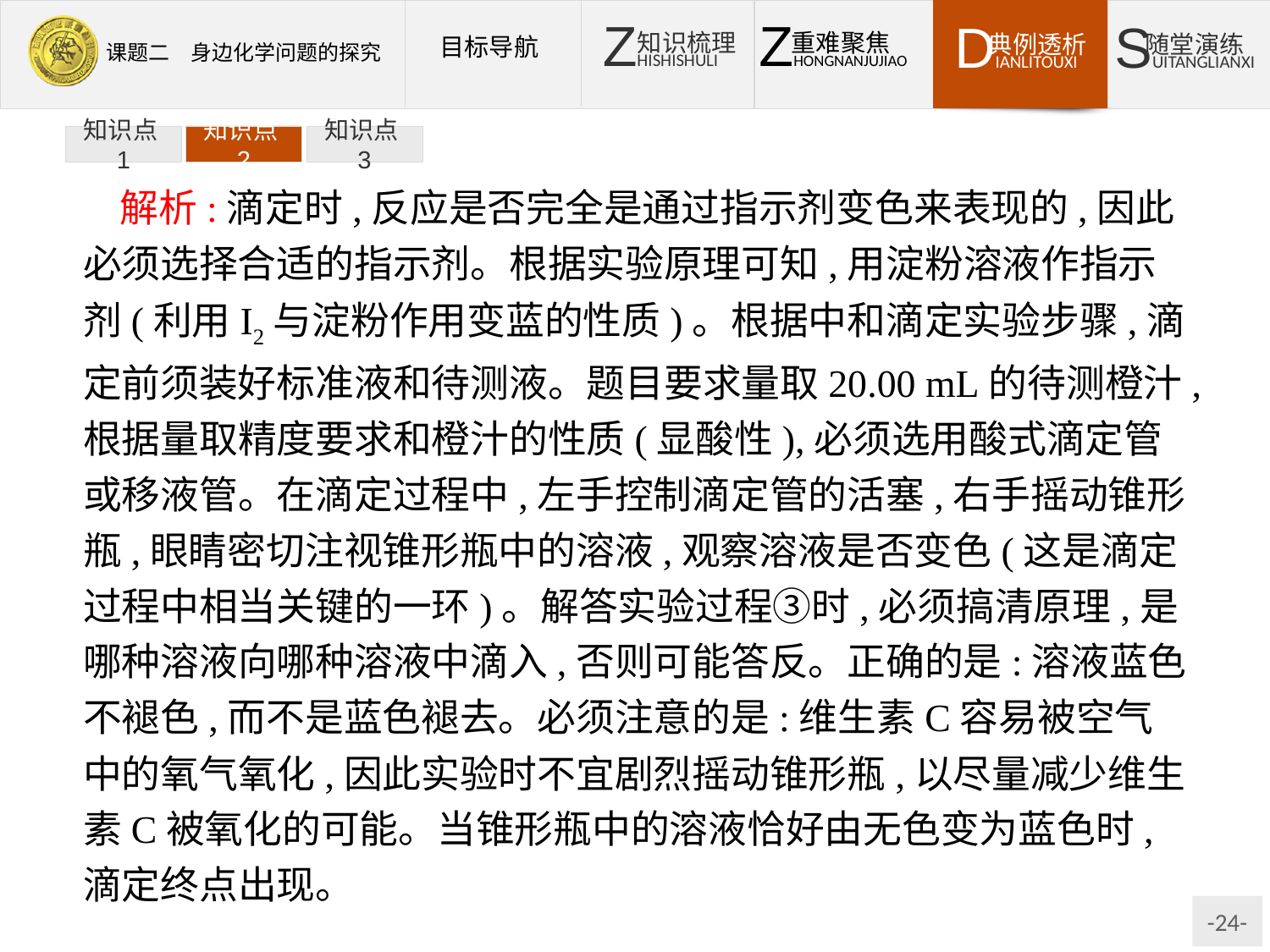

知识点1
知识点2
知识点3
解析:滴定时,反应是否完全是通过指示剂变色来表现的,因此必须选择合适的指示剂。根据实验原理可知,用淀粉溶液作指示剂(利用I2与淀粉作用变蓝的性质)。根据中和滴定实验步骤,滴定前须装好标准液和待测液。题目要求量取20.00 mL的待测橙汁,根据量取精度要求和橙汁的性质(显酸性),必须选用酸式滴定管或移液管。在滴定过程中,左手控制滴定管的活塞,右手摇动锥形瓶,眼睛密切注视锥形瓶中的溶液,观察溶液是否变色(这是滴定过程中相当关键的一环)。解答实验过程③时,必须搞清原理,是哪种溶液向哪种溶液中滴入,否则可能答反。正确的是:溶液蓝色不褪色,而不是蓝色褪去。必须注意的是:维生素C容易被空气中的氧气氧化,因此实验时不宜剧烈摇动锥形瓶,以尽量减少维生素C被氧化的可能。当锥形瓶中的溶液恰好由无色变为蓝色时,滴定终点出现。